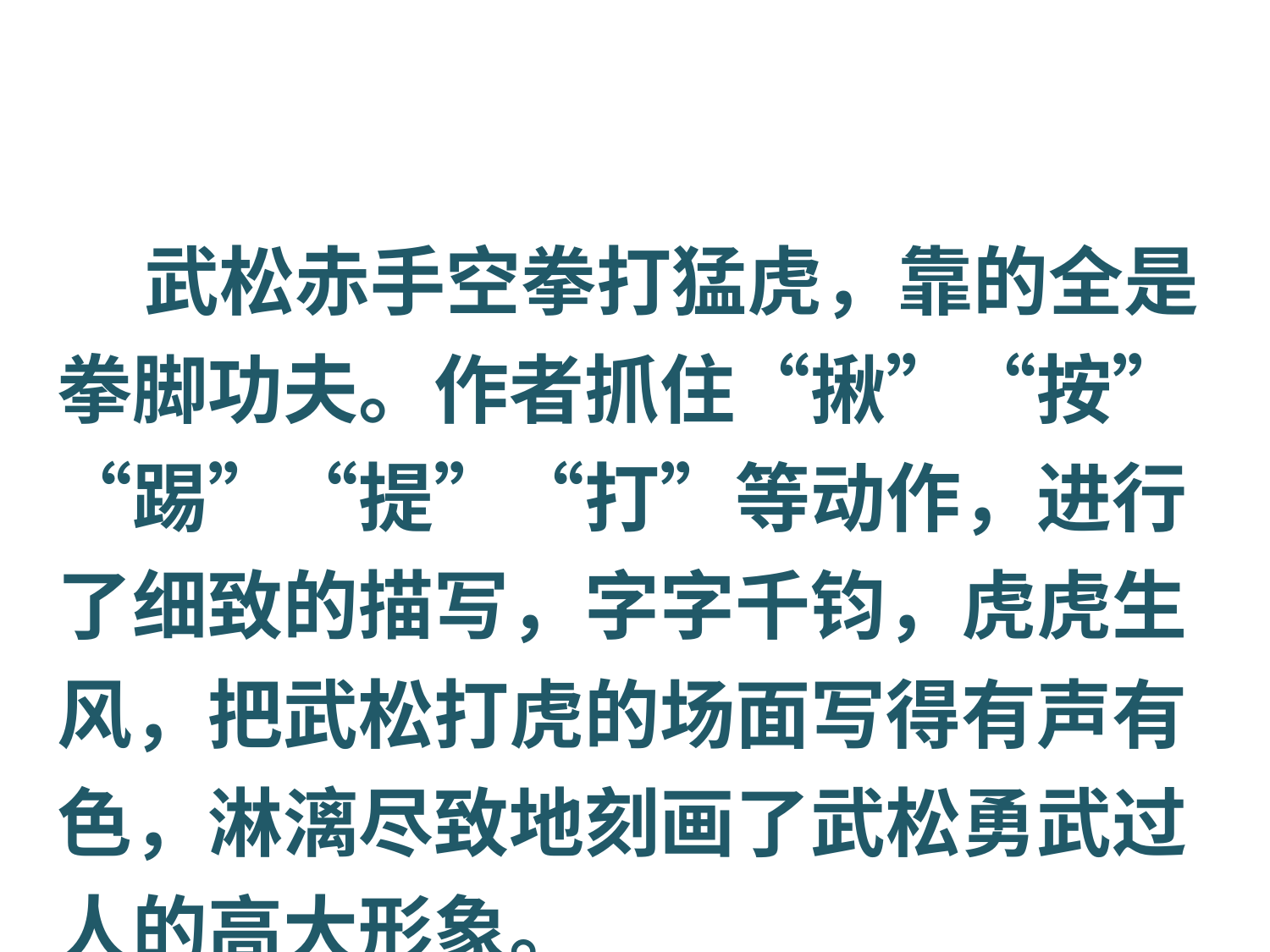

武松赤手空拳打猛虎，靠的全是拳脚功夫。作者抓住“揪”“按”“踢”“提”“打”等动作，进行了细致的描写，字字千钧，虎虎生风，把武松打虎的场面写得有声有色，淋漓尽致地刻画了武松勇武过人的高大形象。